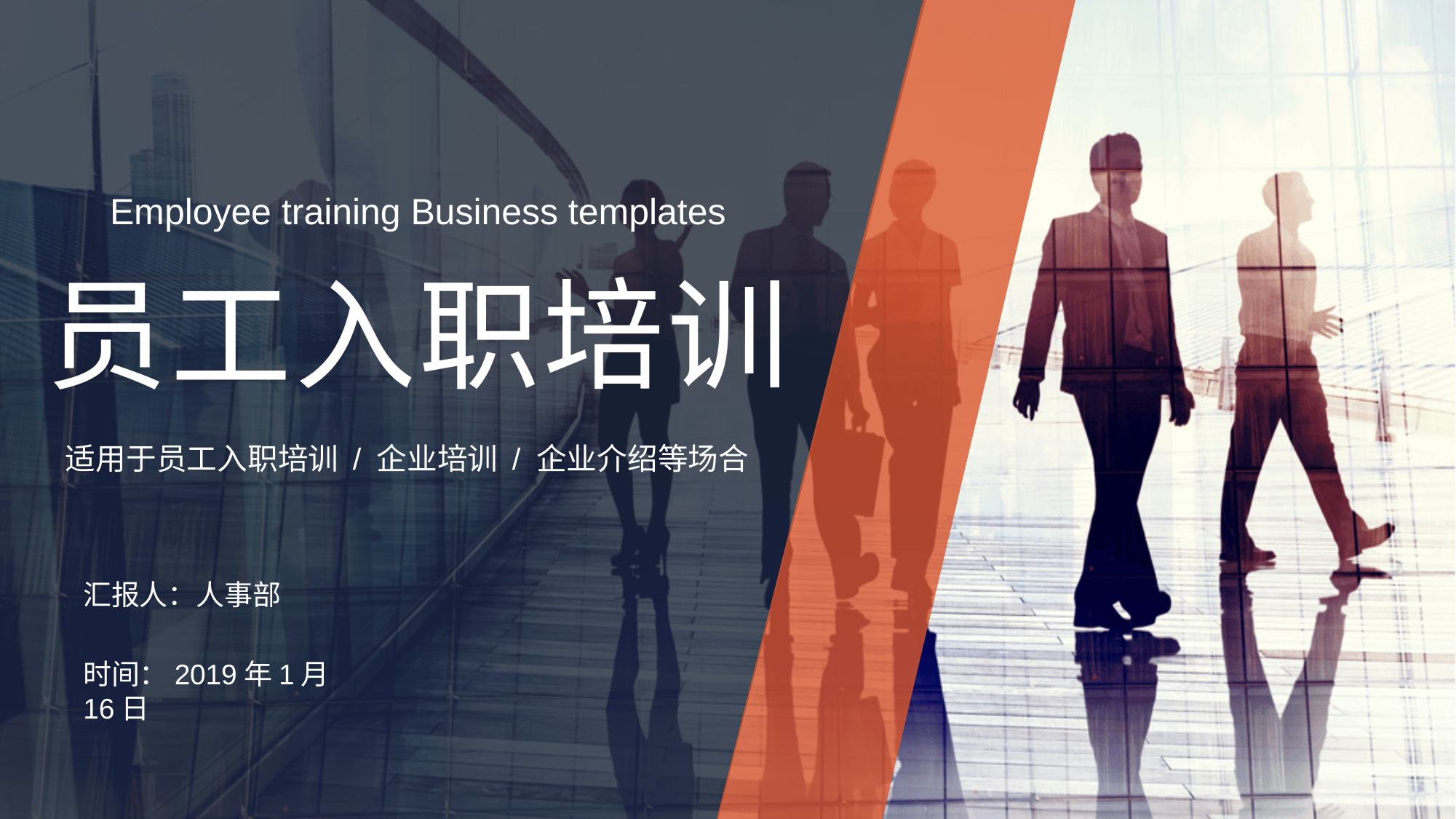

Employee training Business templates
员工入职培训
适用于员工入职培训 / 企业培训 / 企业介绍等场合
汇报人：人事部
时间：2019年1月16日